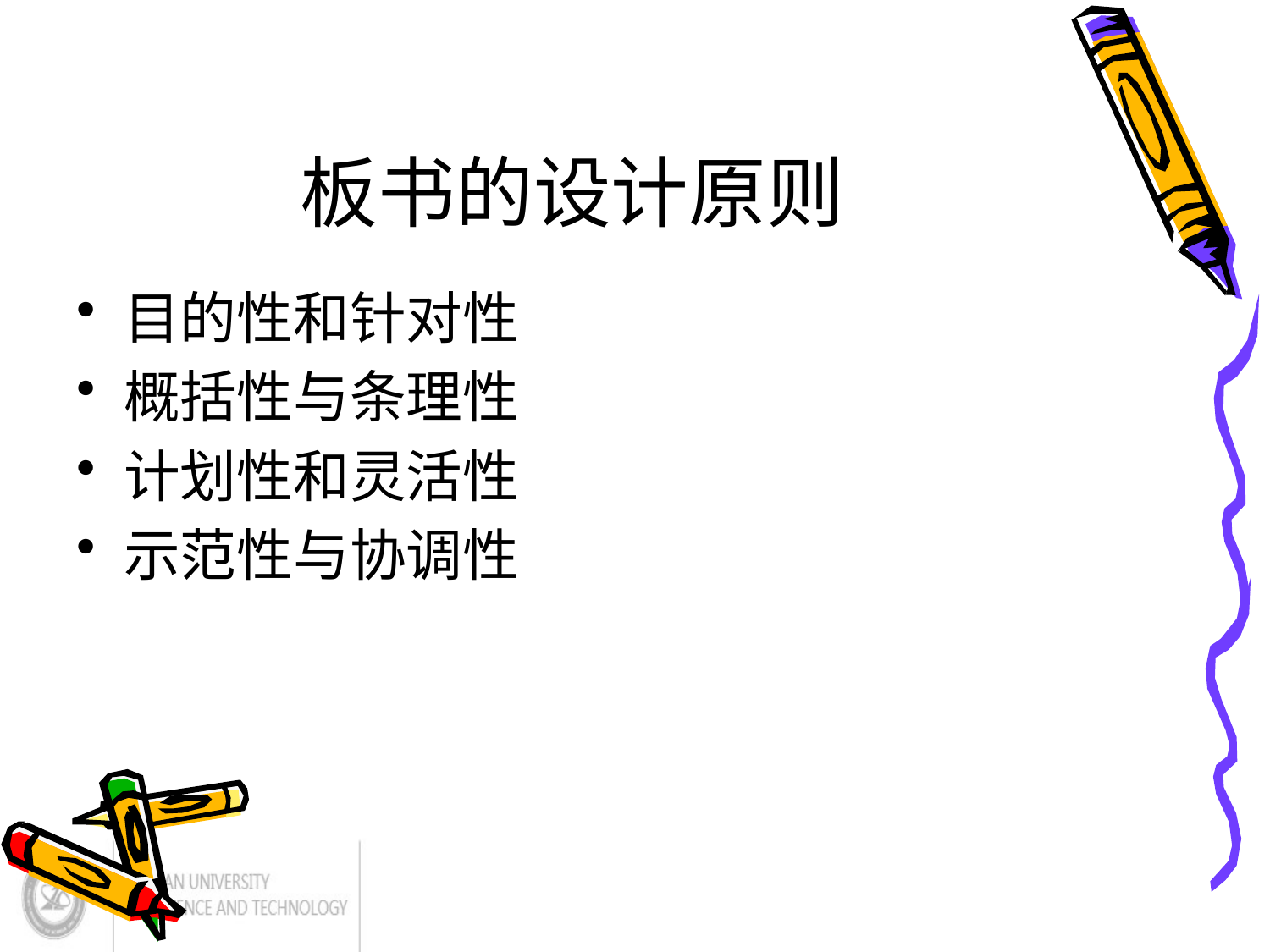

# 板书的设计原则
目的性和针对性
概括性与条理性
计划性和灵活性
示范性与协调性